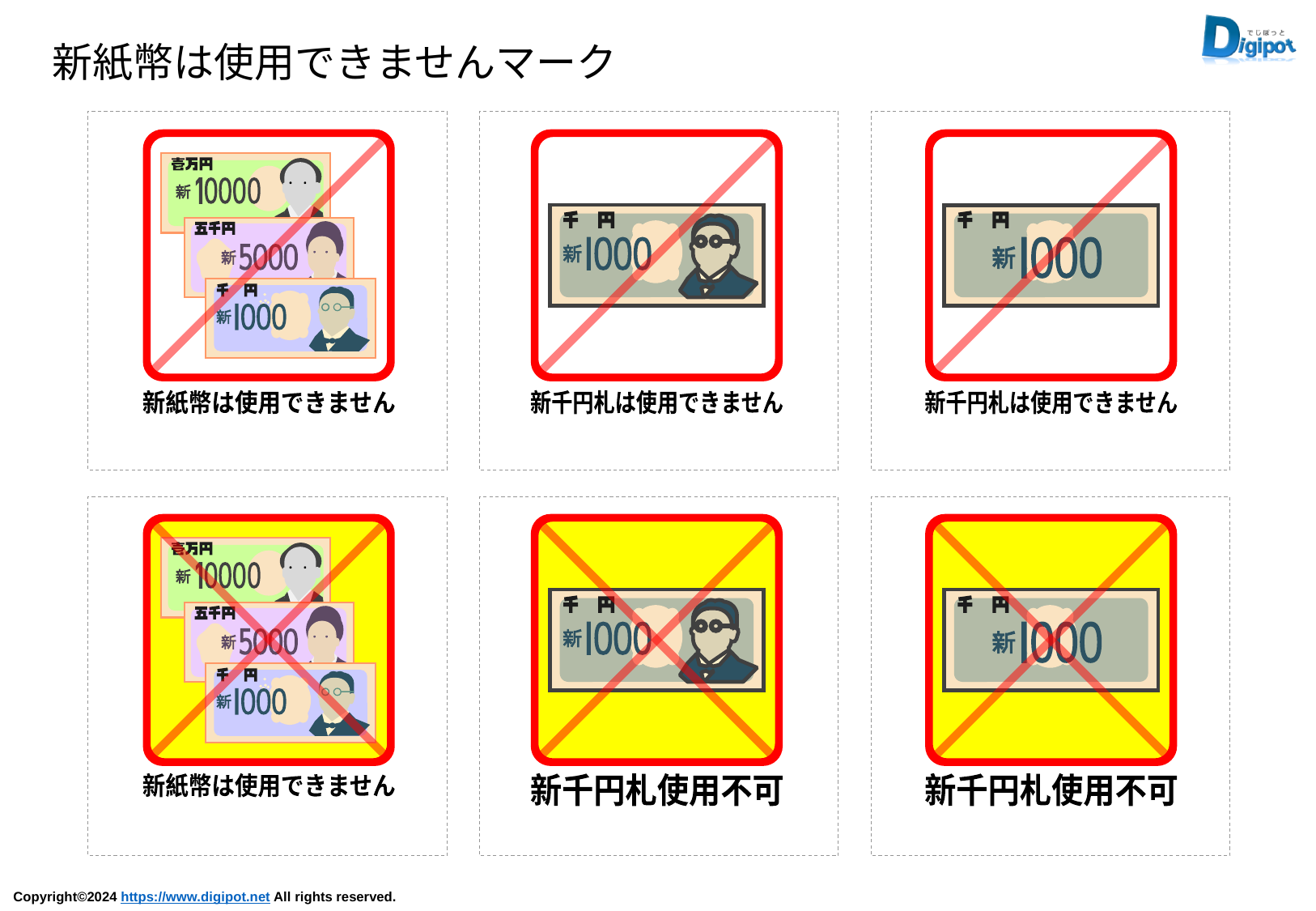

新紙幣は使用できませんマーク

新紙幣は使用できません

新千円札は使用できません

新千円札は使用できません

新紙幣は使用できません

新千円札使用不可

新千円札使用不可